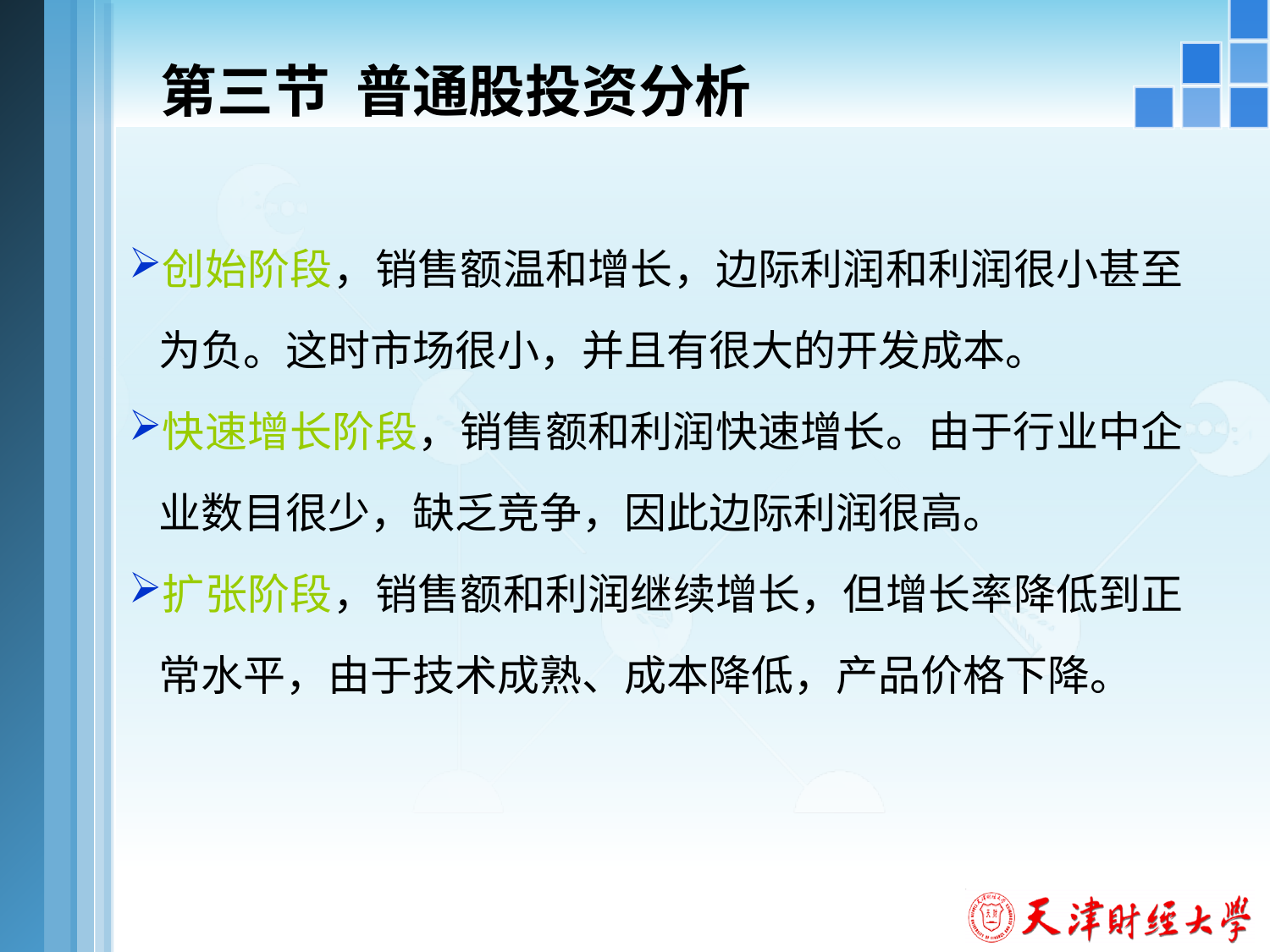

# 第三节  普通股投资分析
创始阶段，销售额温和增长，边际利润和利润很小甚至为负。这时市场很小，并且有很大的开发成本。
快速增长阶段，销售额和利润快速增长。由于行业中企业数目很少，缺乏竞争，因此边际利润很高。
扩张阶段，销售额和利润继续增长，但增长率降低到正常水平，由于技术成熟、成本降低，产品价格下降。